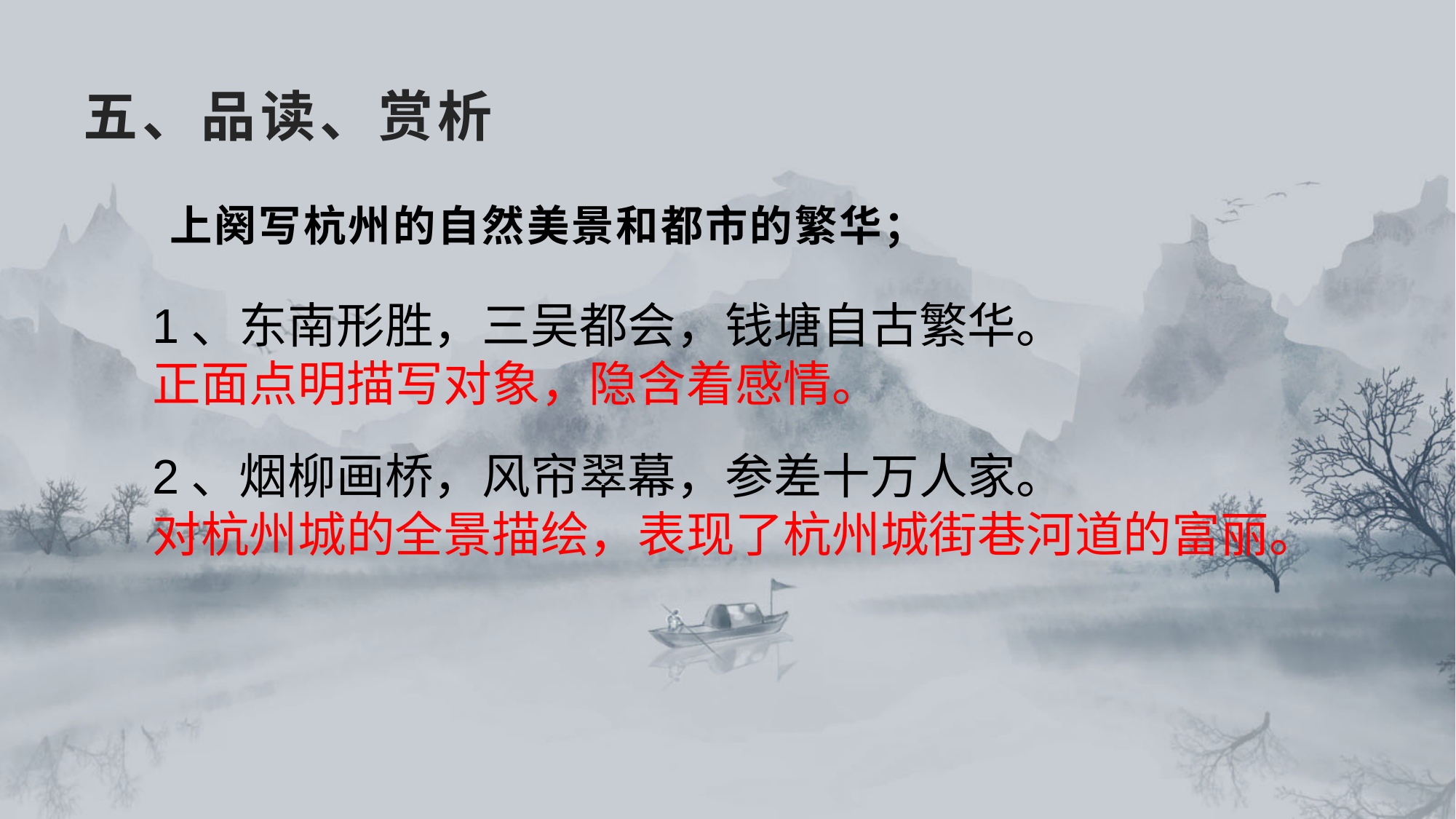

# 五、品读、赏析
上阕写杭州的自然美景和都市的繁华；
1、东南形胜，三吴都会，钱塘自古繁华。
正面点明描写对象，隐含着感情。
2、烟柳画桥，风帘翠幕，参差十万人家。
对杭州城的全景描绘，表现了杭州城街巷河道的富丽。